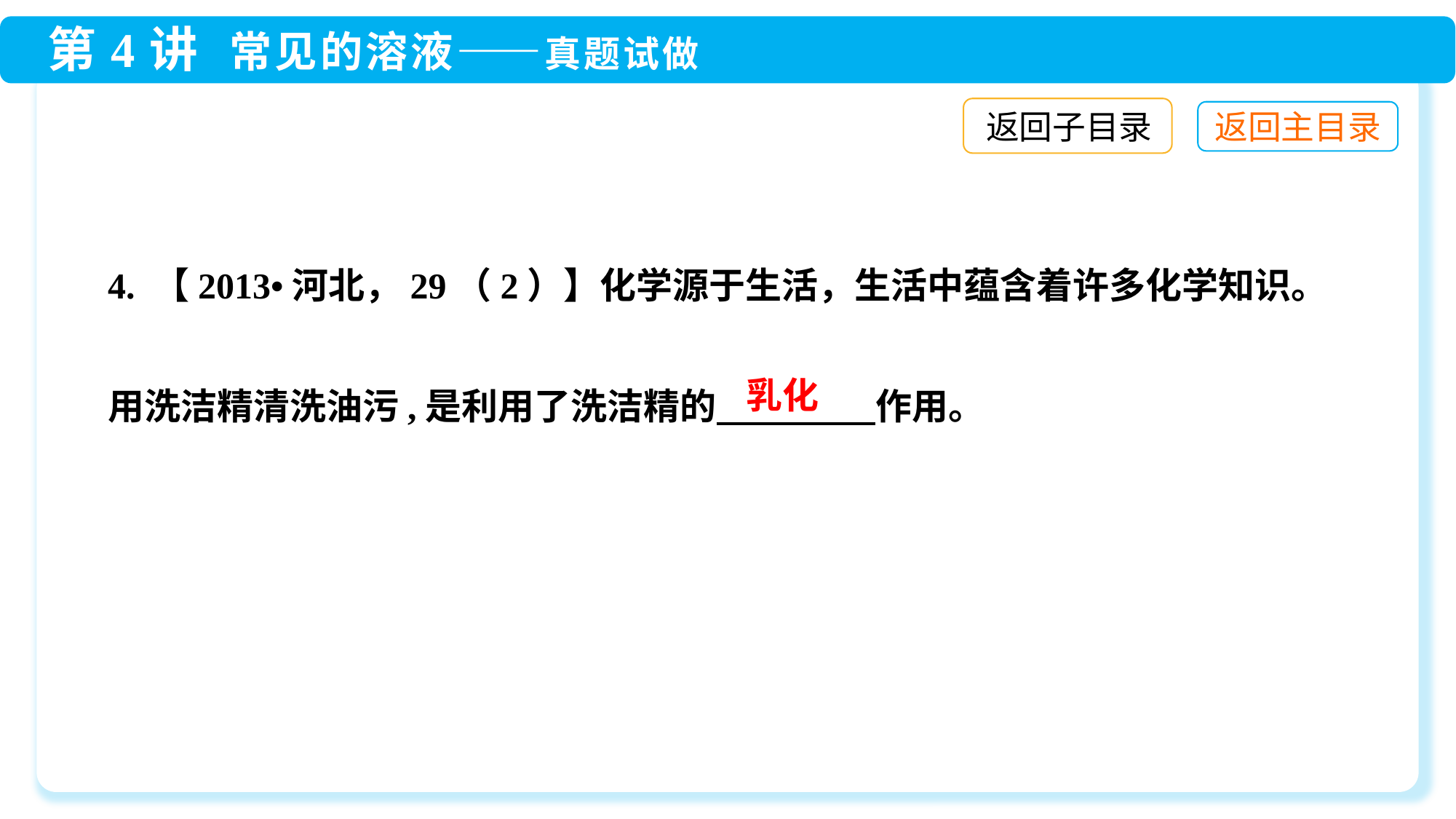

返回子目录

4. 【2013•河北，29（2）】化学源于生活，生活中蕴含着许多化学知识。

用洗洁精清洗油污,是利用了洗洁精的　               作用。
乳化